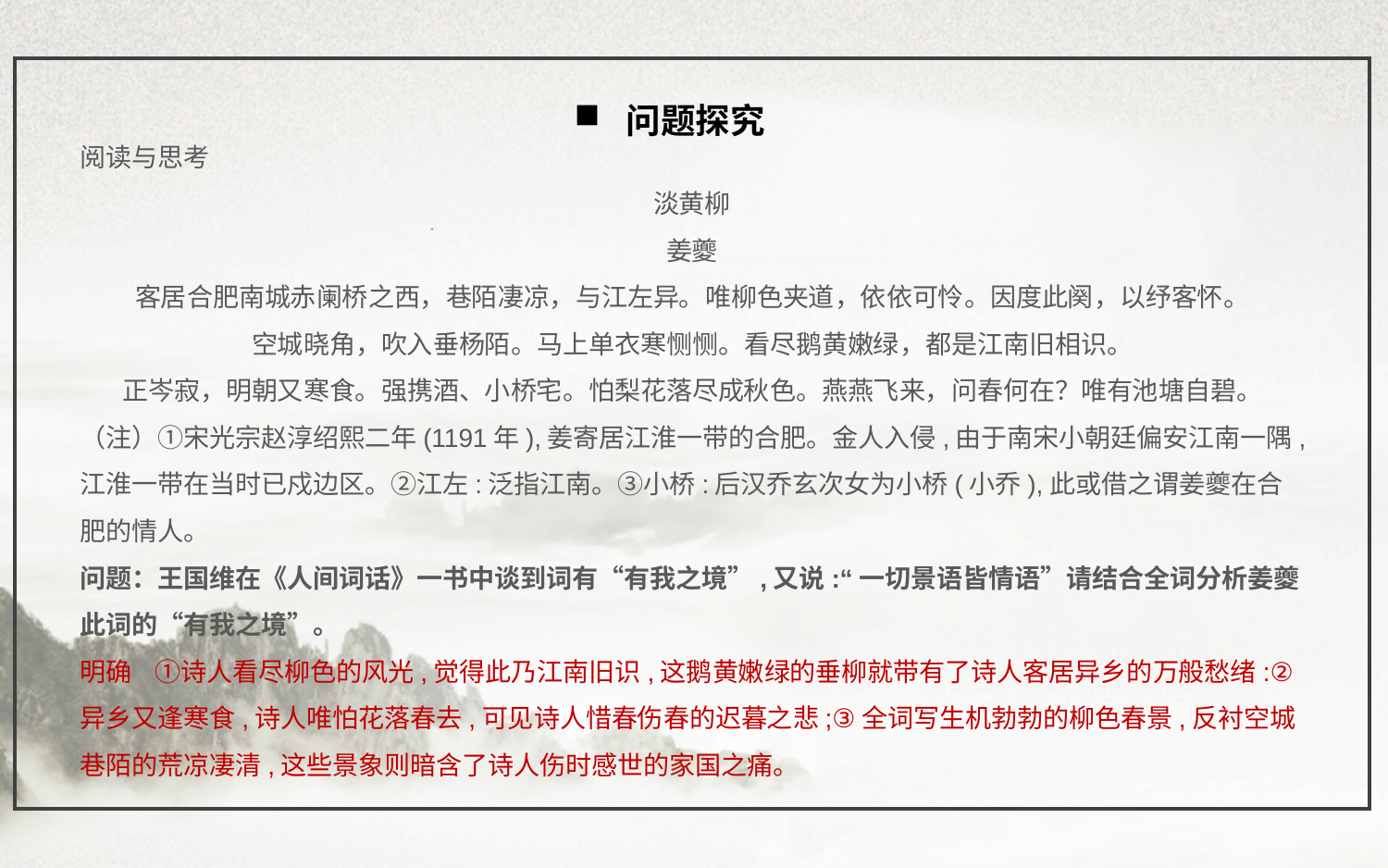

问题探究
阅读与思考
淡黄柳
姜夔
客居合肥南城赤阑桥之西，巷陌凄凉，与江左异。唯柳色夹道，依依可怜。因度此阕，以纾客怀。
空城晓角，吹入垂杨陌。马上单衣寒恻恻。看尽鹅黄嫩绿，都是江南旧相识。
正岑寂，明朝又寒食。强携酒、小桥宅。怕梨花落尽成秋色。燕燕飞来，问春何在？唯有池塘自碧。
（注）①宋光宗赵淳绍熙二年(1191年),姜寄居江淮一带的合肥。金人入侵,由于南宋小朝廷偏安江南一隅,江淮一带在当时已戍边区。②江左:泛指江南。③小桥:后汉乔玄次女为小桥(小乔),此或借之谓姜夔在合肥的情人。
问题：王国维在《人间词话》一书中谈到词有“有我之境”,又说:“一切景语皆情语”请结合全词分析姜夔此词的“有我之境”。
明确    ①诗人看尽柳色的风光,觉得此乃江南旧识,这鹅黄嫩绿的垂柳就带有了诗人客居异乡的万般愁绪:②异乡又逢寒食,诗人唯怕花落春去,可见诗人惜春伤春的迟暮之悲;③全词写生机勃勃的柳色春景,反衬空城巷陌的荒凉凄清,这些景象则暗含了诗人伤时感世的家国之痛。